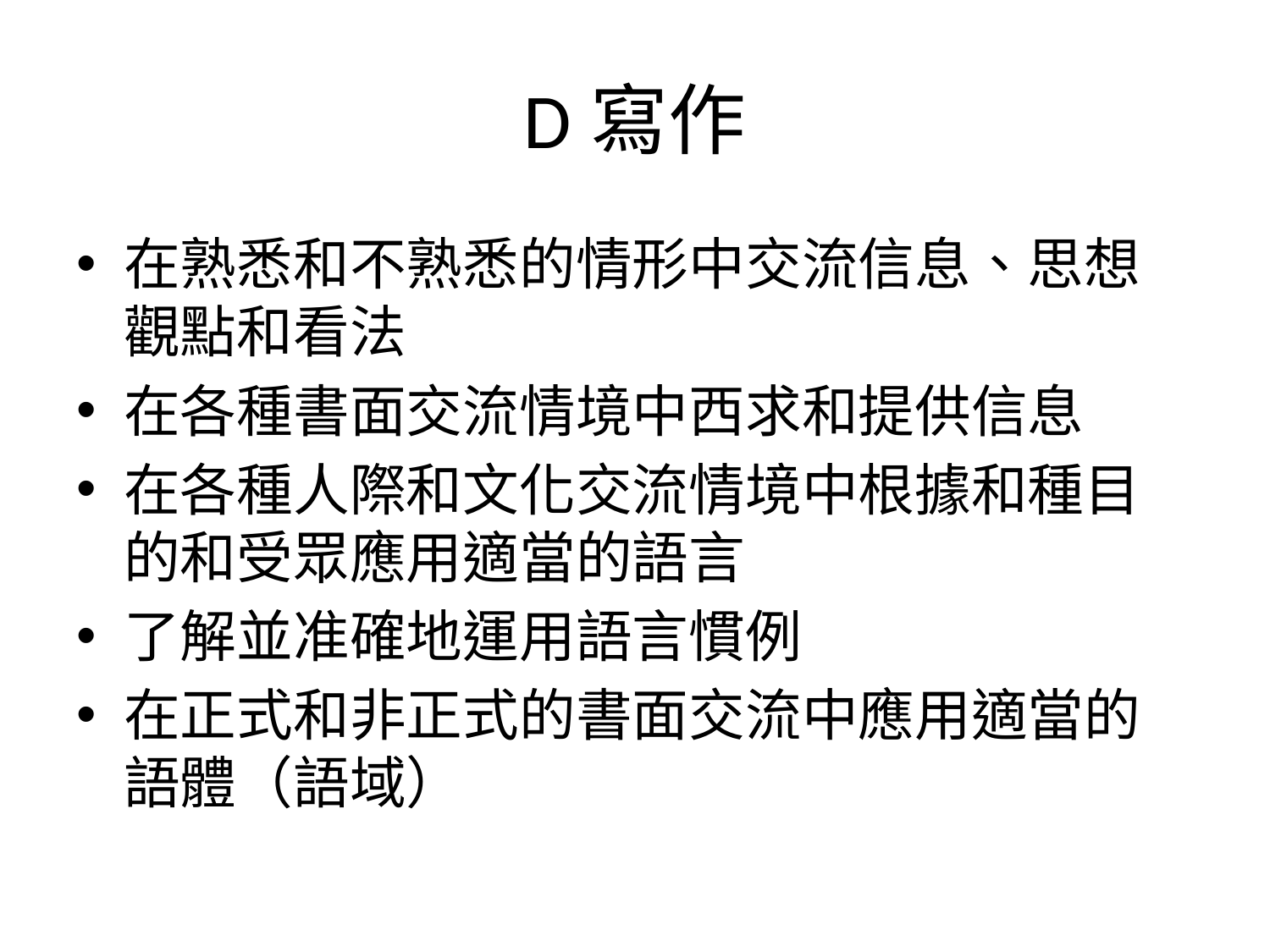

# D寫作
在熟悉和不熟悉的情形中交流信息、思想觀點和看法
在各種書面交流情境中西求和提供信息
在各種人際和文化交流情境中根據和種目的和受眾應用適當的語言
了解並准確地運用語言慣例
在正式和非正式的書面交流中應用適當的語體（語域）